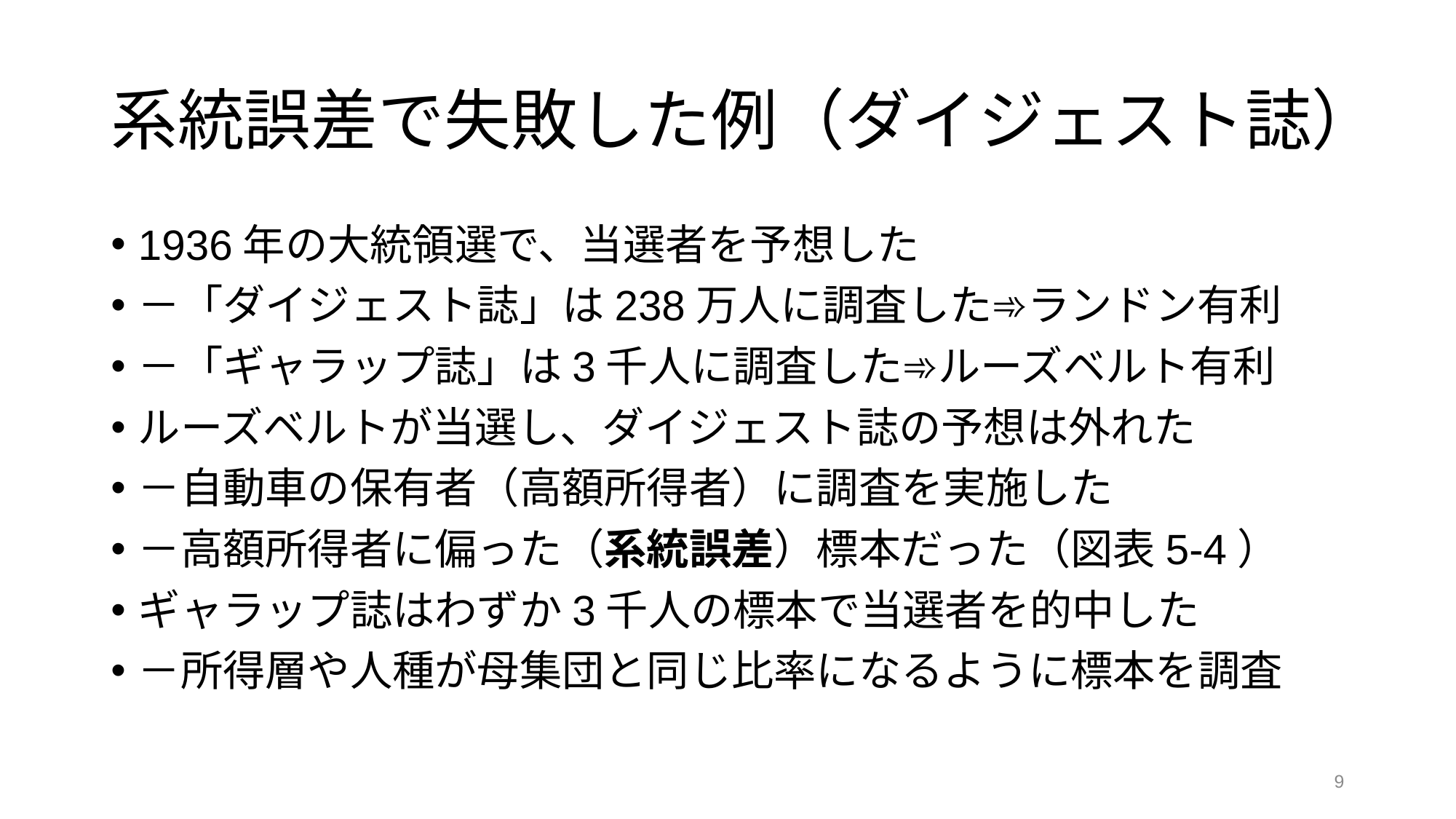

# 系統誤差で失敗した例（ダイジェスト誌）
1936年の大統領選で、当選者を予想した
－「ダイジェスト誌」は238万人に調査した➾ランドン有利
－「ギャラップ誌」は3千人に調査した➾ルーズベルト有利
ルーズベルトが当選し、ダイジェスト誌の予想は外れた
－自動車の保有者（高額所得者）に調査を実施した
－高額所得者に偏った（系統誤差）標本だった（図表5-4）
ギャラップ誌はわずか3千人の標本で当選者を的中した
－所得層や人種が母集団と同じ比率になるように標本を調査
9